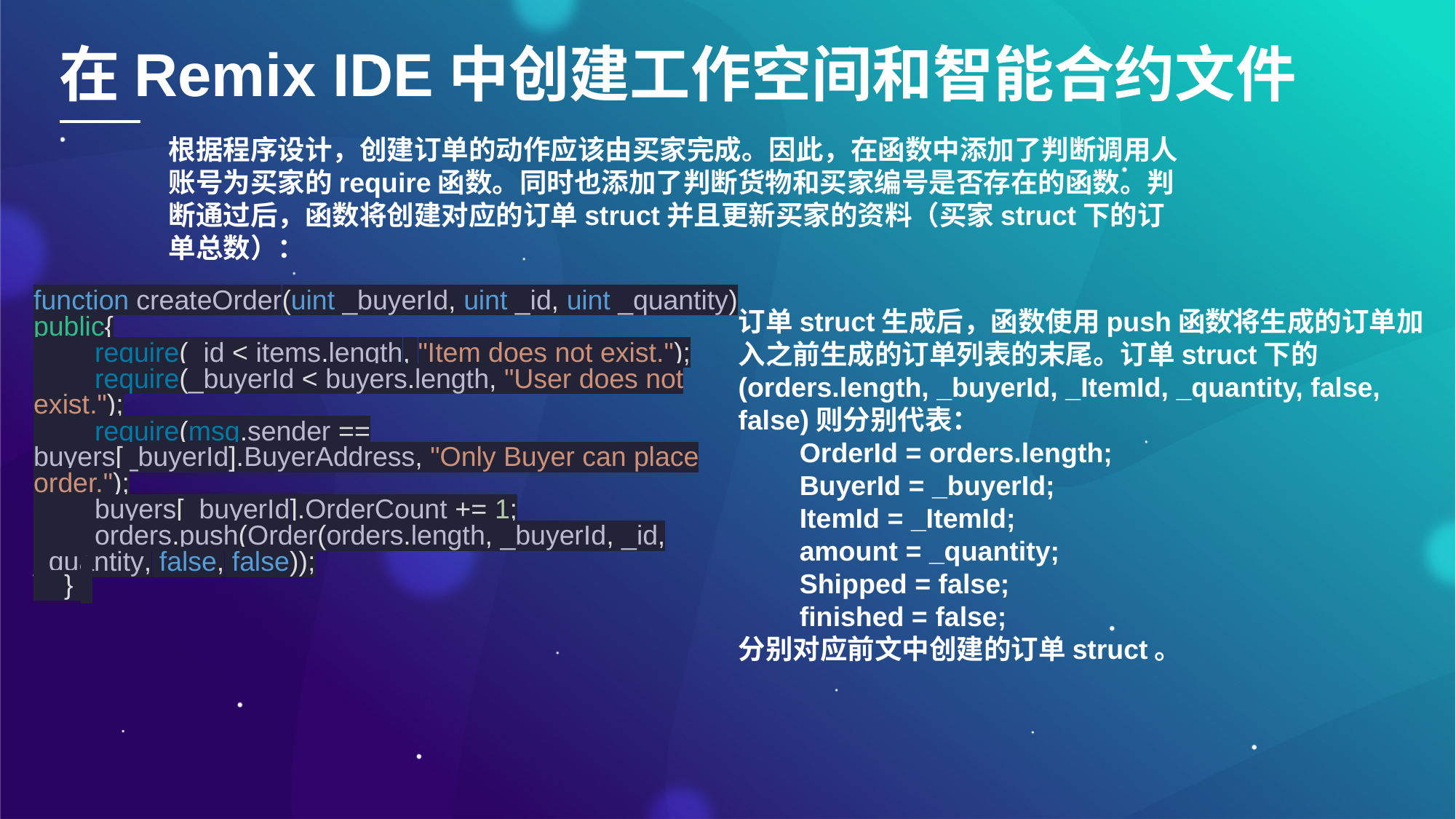

在Remix IDE中创建工作空间和智能合约文件
根据程序设计，创建订单的动作应该由买家完成。因此，在函数中添加了判断调用人账号为买家的require函数。同时也添加了判断货物和买家编号是否存在的函数。判断通过后，函数将创建对应的订单struct并且更新买家的资料（买家struct下的订单总数）：
function createOrder(uint _buyerId, uint _id, uint _quantity) public{
        require(_id < items.length, "Item does not exist.");
        require(_buyerId < buyers.length, "User does not exist.");
        require(msg.sender == buyers[_buyerId].BuyerAddress, "Only Buyer can place order.");
        buyers[_buyerId].OrderCount += 1;
        orders.push(Order(orders.length, _buyerId, _id, _quantity, false, false));
    }
订单struct生成后，函数使用push函数将生成的订单加入之前生成的订单列表的末尾。订单struct下的(orders.length, _buyerId, _ItemId, _quantity, false, false)则分别代表：
        OrderId = orders.length;
        BuyerId = _buyerId;
        ItemId = _ItemId;
        amount = _quantity;
        Shipped = false;
        finished = false;
分别对应前文中创建的订单struct。